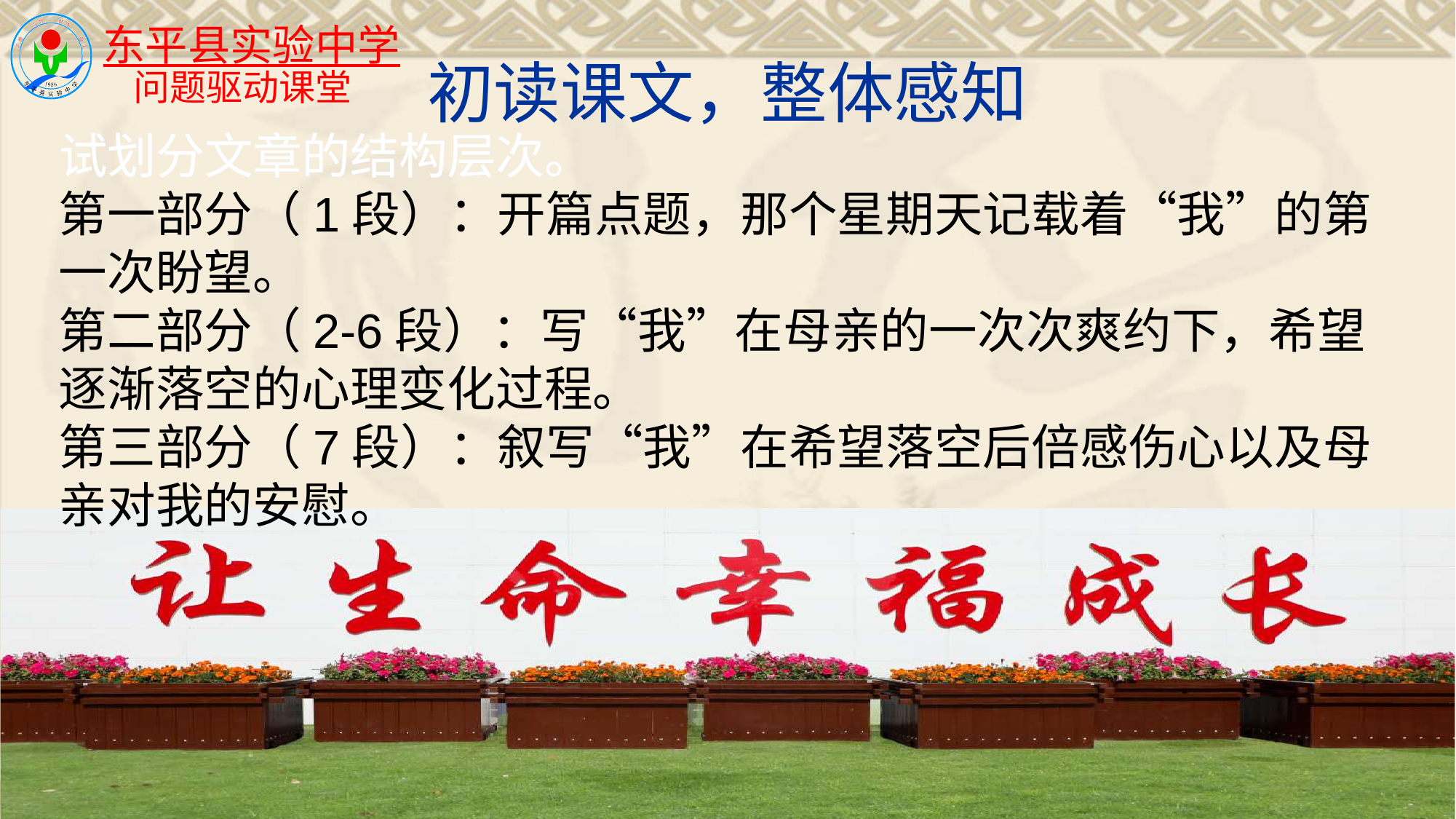

# 初读课文，整体感知
试划分文章的结构层次。
第一部分（1段）：开篇点题，那个星期天记载着“我”的第一次盼望。
第二部分（2-6段）：写“我”在母亲的一次次爽约下，希望逐渐落空的心理变化过程。
第三部分（7段）：叙写“我”在希望落空后倍感伤心以及母亲对我的安慰。